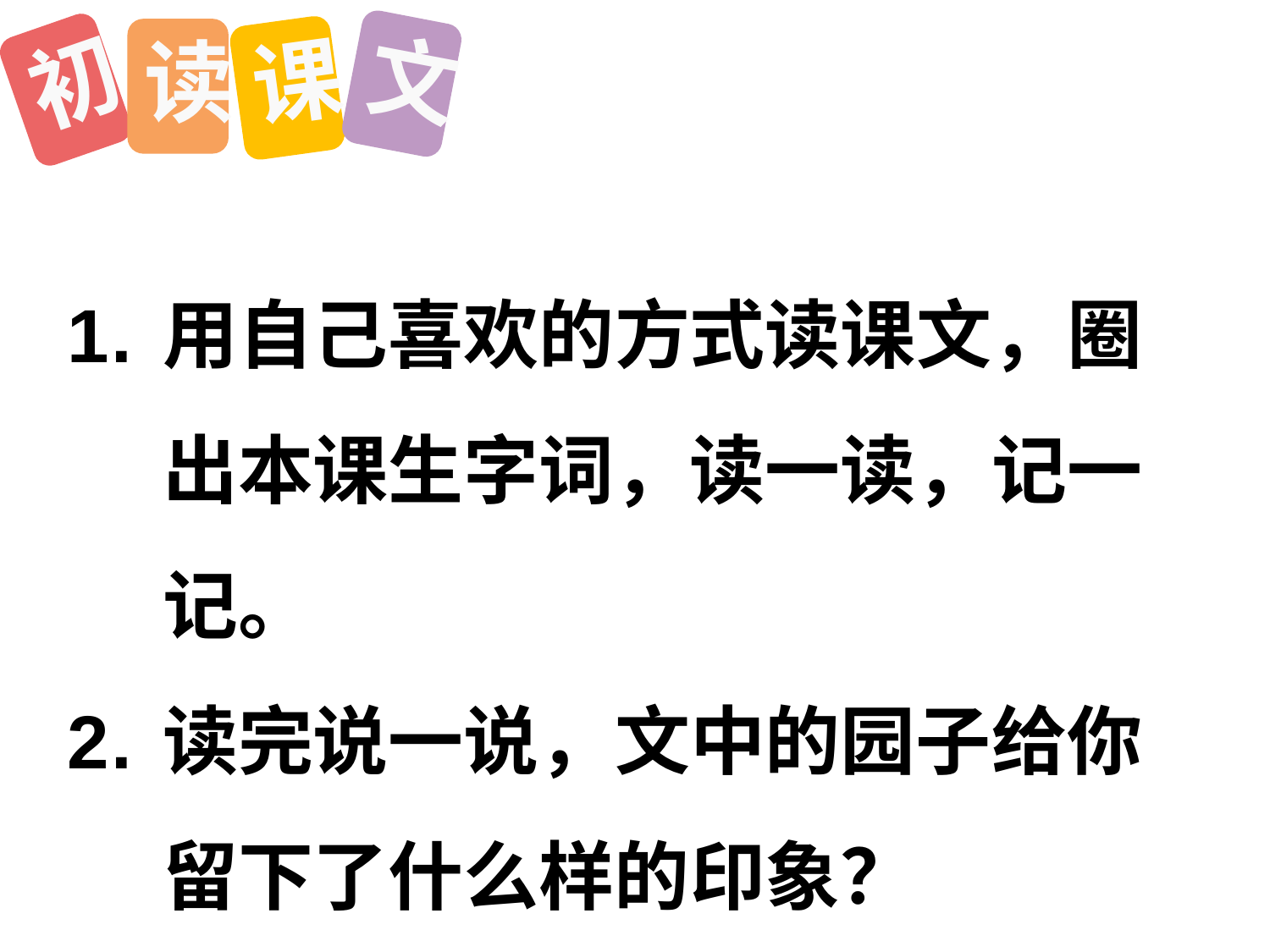

文
读
课
初
用自己喜欢的方式读课文，圈出本课生字词，读一读，记一记。
读完说一说，文中的园子给你留下了什么样的印象？